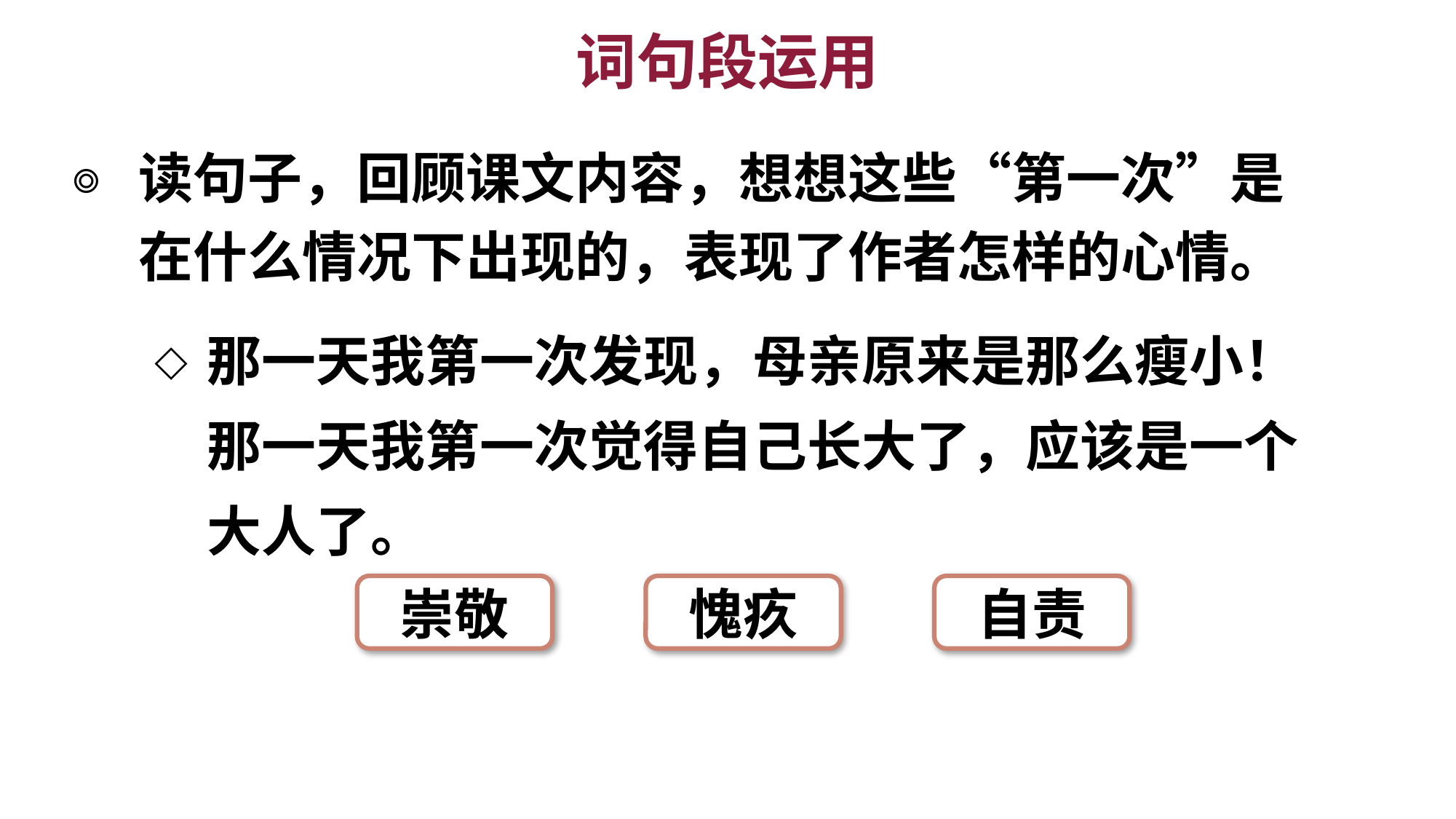

词句段运用
读句子，回顾课文内容，想想这些“第一次”是在什么情况下出现的，表现了作者怎样的心情。
那一天我第一次发现，母亲原来是那么瘦小！那一天我第一次觉得自己长大了，应该是一个大人了。
崇敬
愧疚
自责